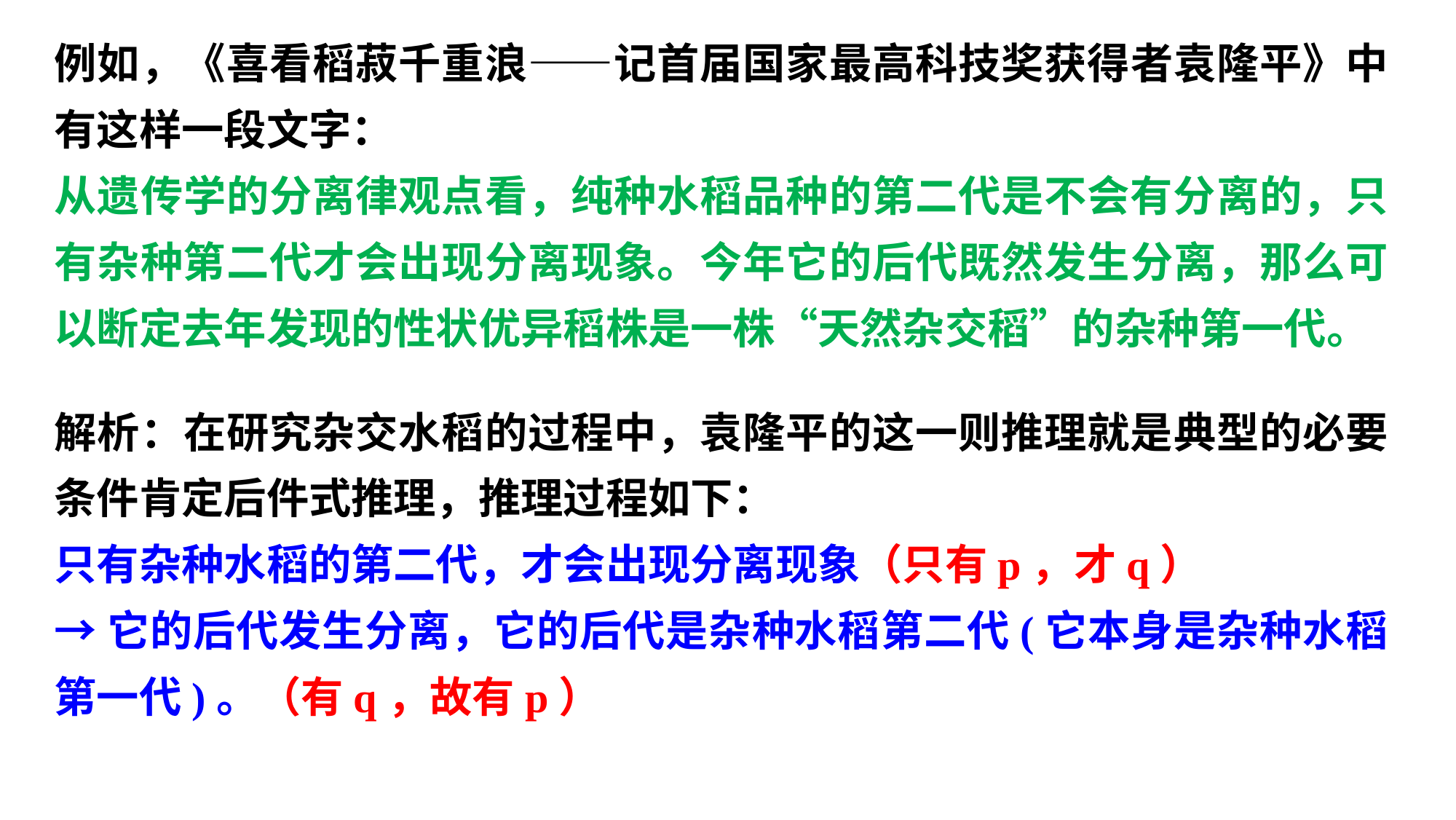

例如，《喜看稻菽千重浪——记首届国家最高科技奖获得者袁隆平》中有这样一段文字：
从遗传学的分离律观点看，纯种水稻品种的第二代是不会有分离的，只有杂种第二代才会出现分离现象。今年它的后代既然发生分离，那么可以断定去年发现的性状优异稻株是一株“天然杂交稻”的杂种第一代。

解析：在研究杂交水稻的过程中，袁隆平的这一则推理就是典型的必要条件肯定后件式推理，推理过程如下：
只有杂种水稻的第二代，才会出现分离现象（只有p，才q）
→它的后代发生分离，它的后代是杂种水稻第二代(它本身是杂种水稻第一代)。（有q，故有p）